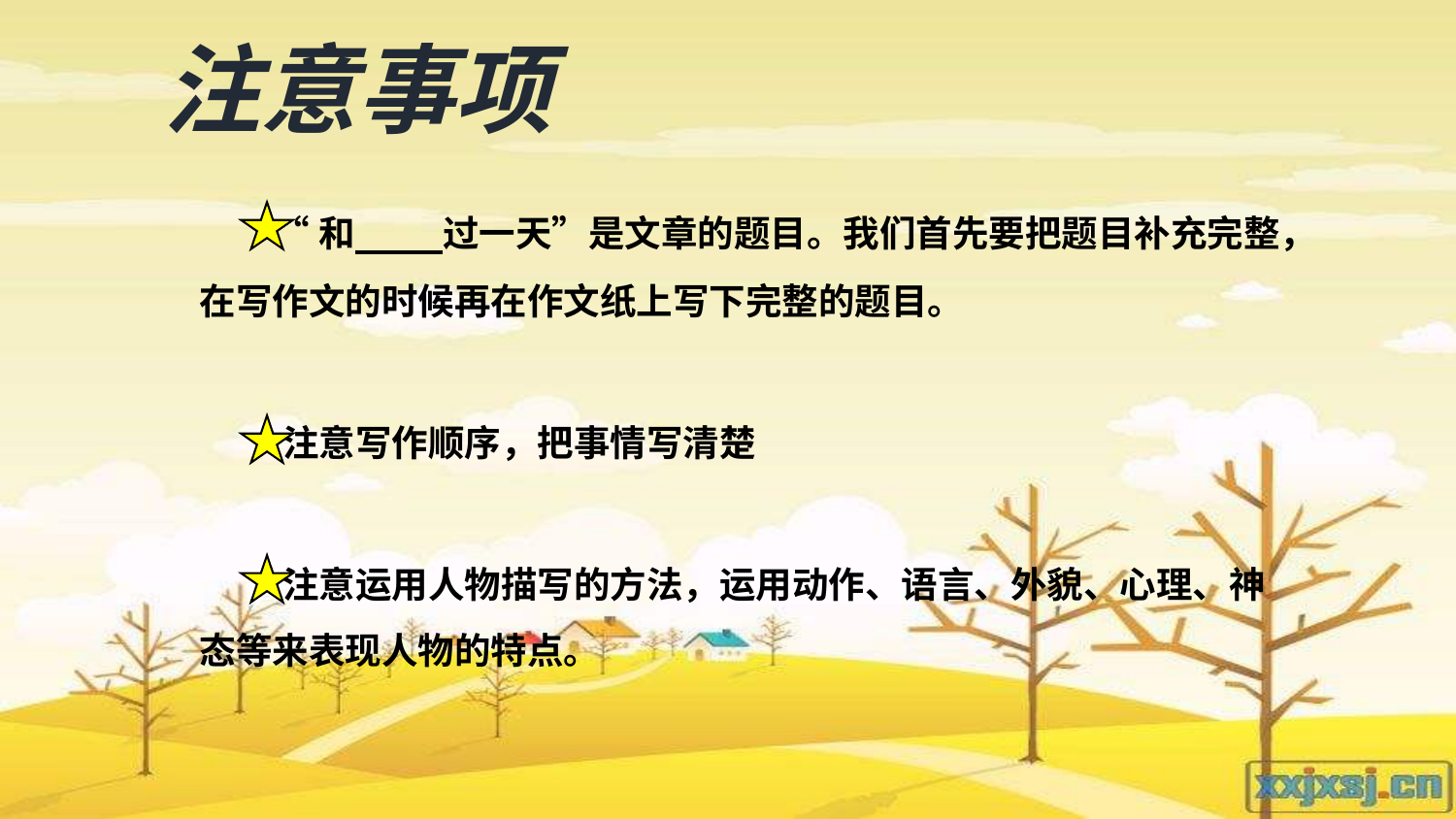

注意事项
         “和        过一天”是文章的题目。我们首先要把题目补充完整，在写作文的时候再在作文纸上写下完整的题目。

         注意写作顺序，把事情写清楚

         注意运用人物描写的方法，运用动作、语言、外貌、心理、神态等来表现人物的特点。